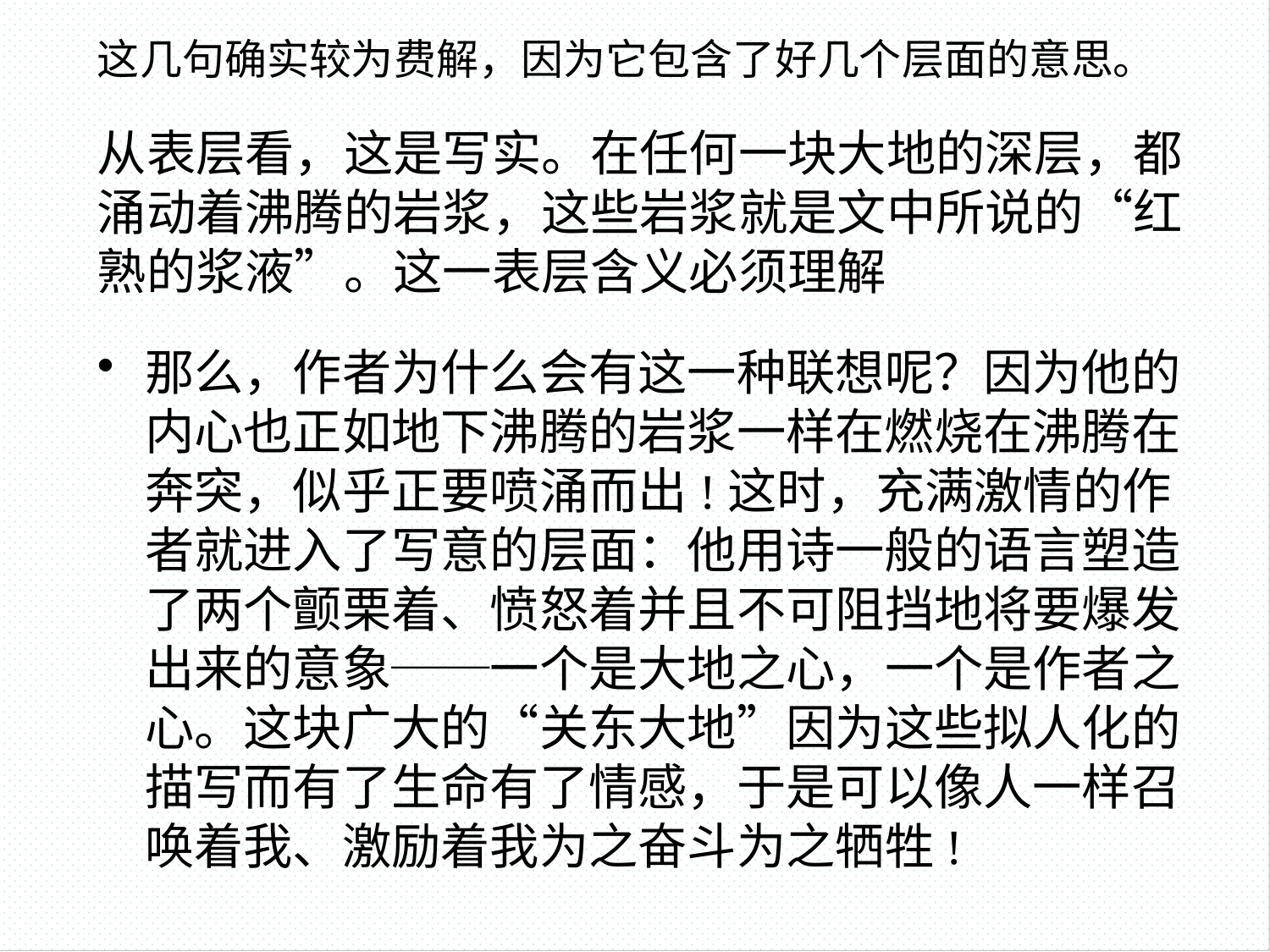

这几句确实较为费解，因为它包含了好几个层面的意思。
从表层看，这是写实。在任何一块大地的深层，都涌动着沸腾的岩浆，这些岩浆就是文中所说的“红熟的浆液”。这一表层含义必须理解

那么，作者为什么会有这一种联想呢？因为他的内心也正如地下沸腾的岩浆一样在燃烧在沸腾在奔突，似乎正要喷涌而出!这时，充满激情的作者就进入了写意的层面：他用诗一般的语言塑造了两个颤栗着、愤怒着并且不可阻挡地将要爆发出来的意象──一个是大地之心，一个是作者之心。这块广大的“关东大地”因为这些拟人化的描写而有了生命有了情感，于是可以像人一样召唤着我、激励着我为之奋斗为之牺牲!